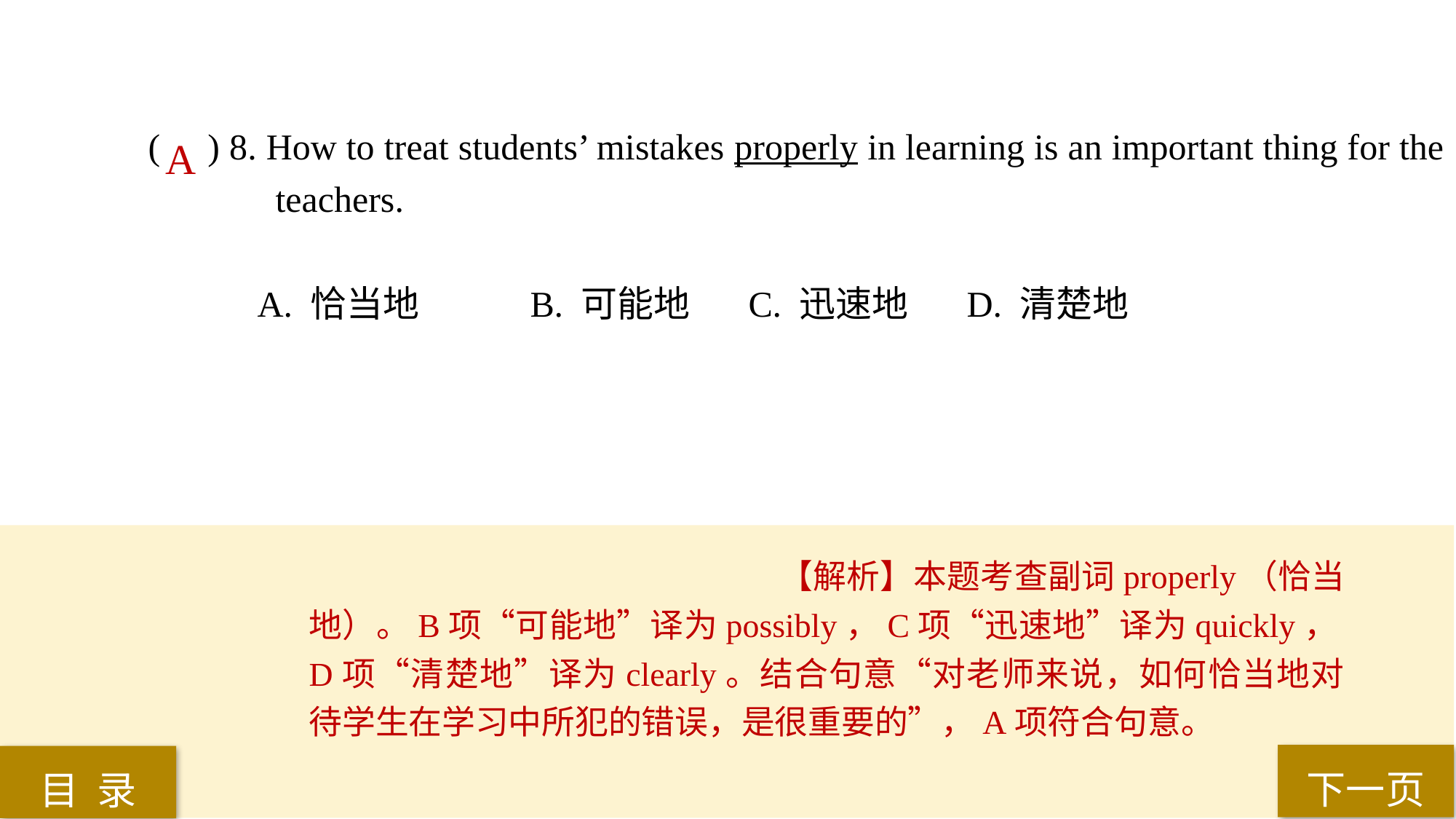

(     ) 8. How to treat students’ mistakes properly in learning is an important thing for the
              teachers.

A. 恰当地 	B. 可能地 	C. 迅速地 	D. 清楚地
A
【解析】本题考查副词properly（恰当地）。B项“可能地”译为possibly，C项“迅速地”译为quickly，D项“清楚地”译为clearly。结合句意“对老师来说，如何恰当地对待学生在学习中所犯的错误，是很重要的”，A项符合句意。